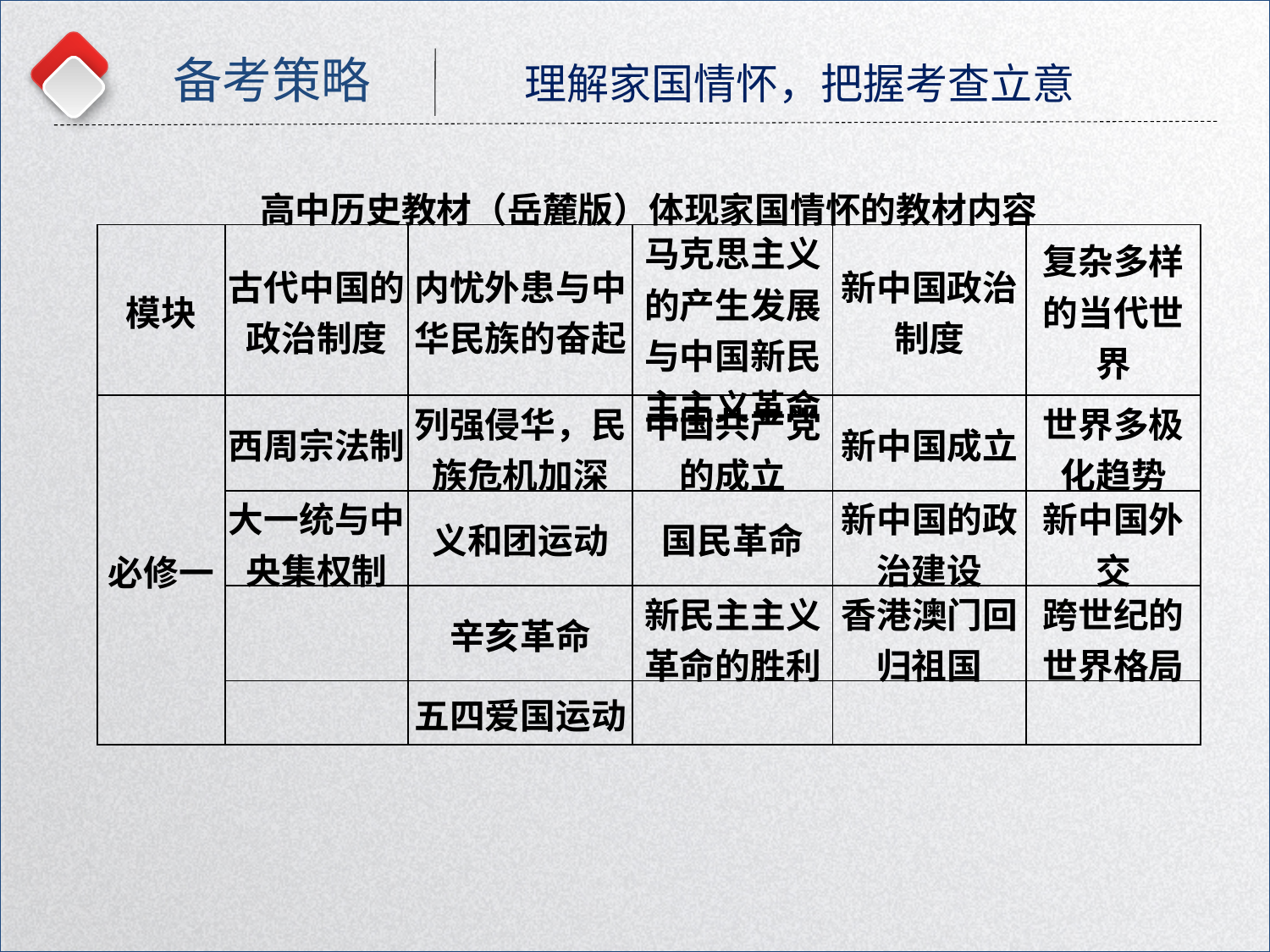

备考策略
理解家国情怀，把握考查立意

| 高中历史教材（岳麓版）体现家国情怀的教材内容 |  |  |  |  |  |
| --- | --- | --- | --- | --- | --- |
| 模块 | 古代中国的政治制度 | 内忧外患与中华民族的奋起 | 马克思主义的产生发展与中国新民主主义革命 | 新中国政治制度 | 复杂多样的当代世界 |
| 必修一 | 西周宗法制 | 列强侵华，民族危机加深 | 中国共产党的成立 | 新中国成立 | 世界多极化趋势 |
|  | 大一统与中央集权制 | 义和团运动 | 国民革命 | 新中国的政治建设 | 新中国外交 |
|  |  | 辛亥革命 | 新民主主义革命的胜利 | 香港澳门回归祖国 | 跨世纪的世界格局 |
|  |  | 五四爱国运动 |  |  |  |